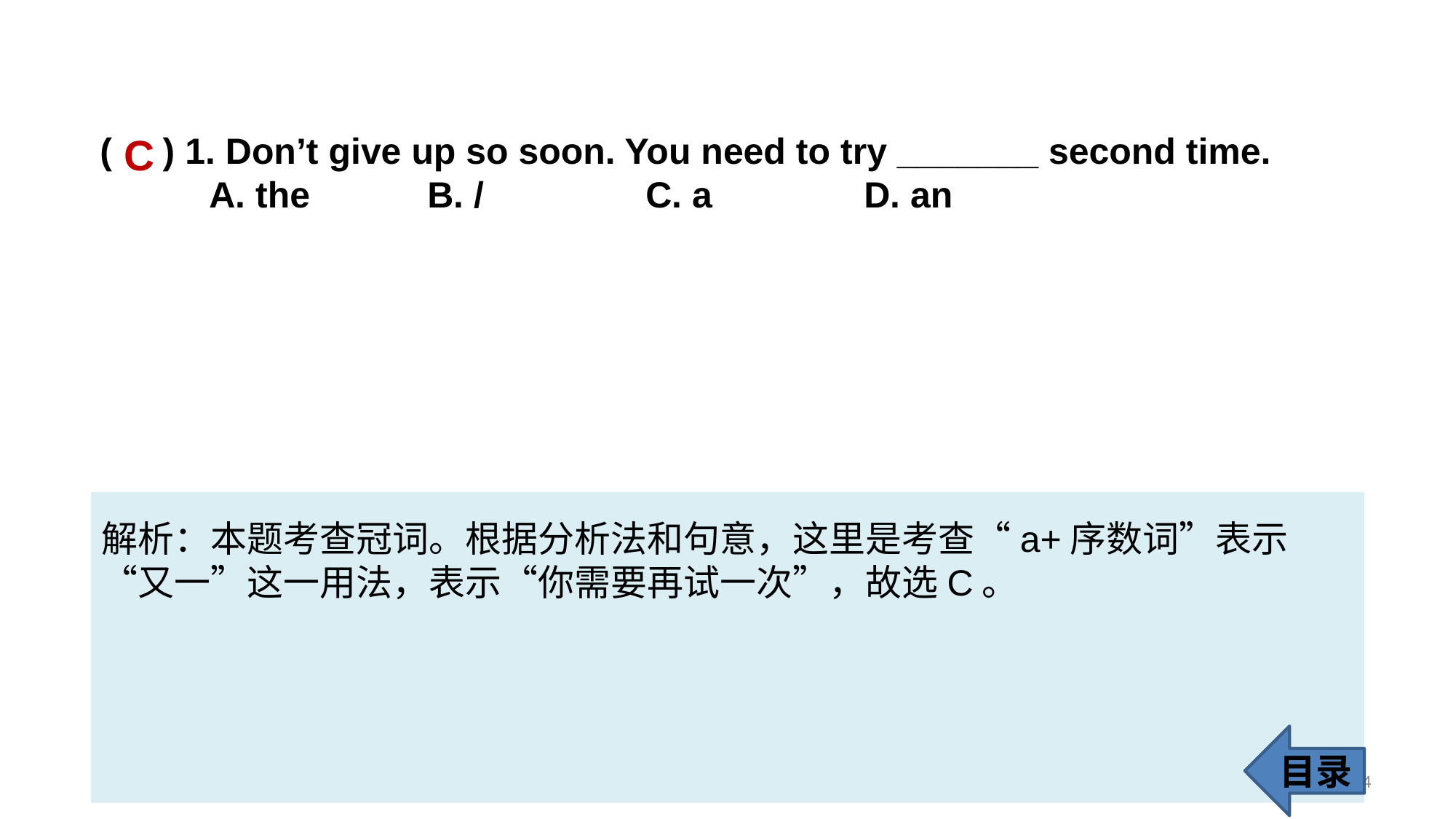

(     ) 1. Don’t give up so soon. You need to try _______ second time.
	A. the 	B. / 		C. a 		D. an
C

解析：本题考查冠词。根据分析法和句意，这里是考查“a+序数词”表示“又一”这一用法，表示“你需要再试一次”，故选C。
目录
64